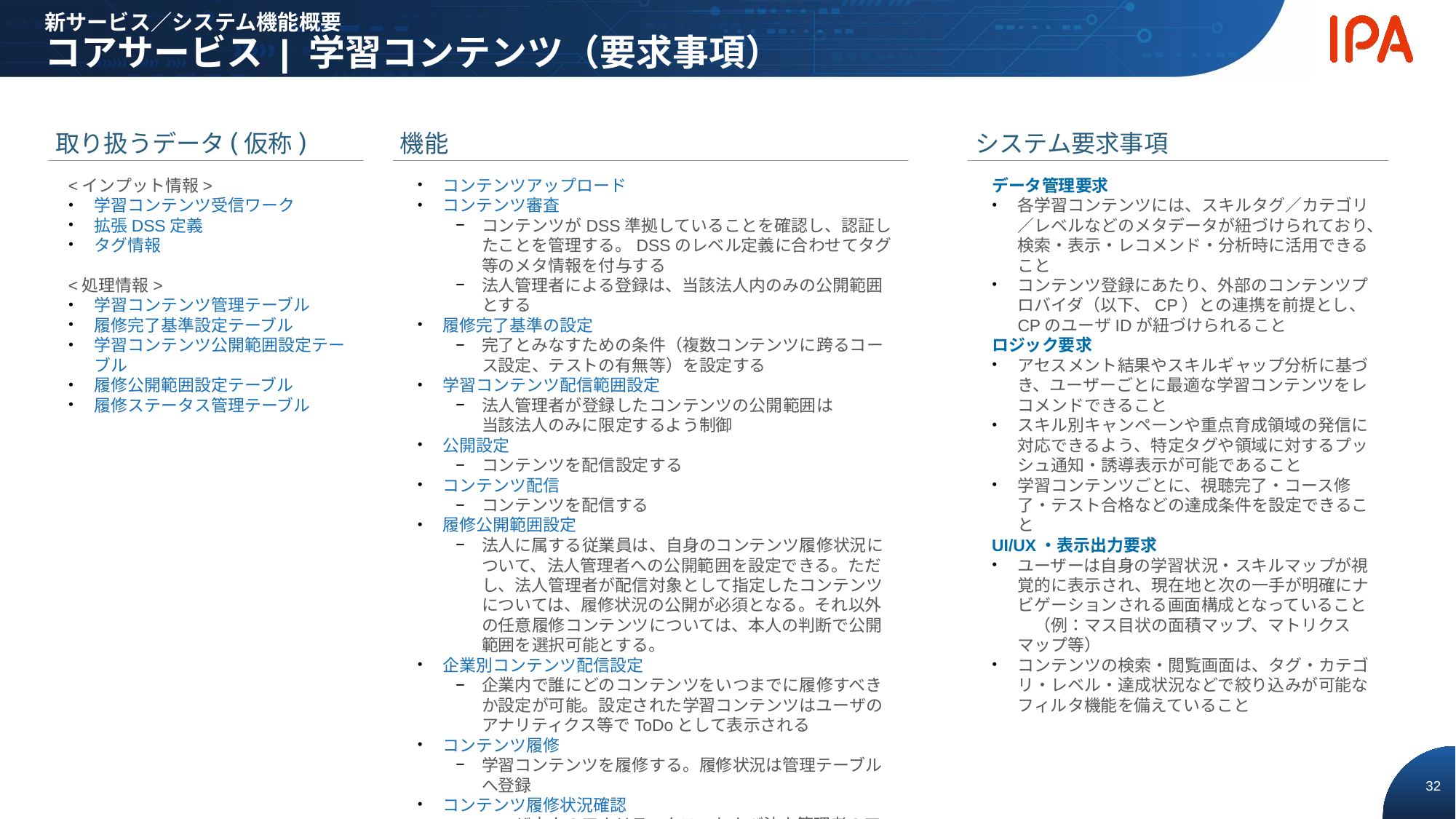

新サービス／システム機能概要
コアサービス | 学習コンテンツ（要求事項）
取り扱うデータ(仮称)
機能
システム要求事項
<インプット情報>
学習コンテンツ受信ワーク
拡張DSS定義
タグ情報

<処理情報>
学習コンテンツ管理テーブル
履修完了基準設定テーブル
学習コンテンツ公開範囲設定テーブル
履修公開範囲設定テーブル
履修ステータス管理テーブル
コンテンツアップロード
コンテンツ審査
コンテンツがDSS準拠していることを確認し、認証したことを管理する。DSSのレベル定義に合わせてタグ等のメタ情報を付与する
法人管理者による登録は、当該法人内のみの公開範囲とする
履修完了基準の設定
完了とみなすための条件（複数コンテンツに跨るコース設定、テストの有無等）を設定する
学習コンテンツ配信範囲設定
法人管理者が登録したコンテンツの公開範囲は
当該法人のみに限定するよう制御
公開設定
コンテンツを配信設定する
コンテンツ配信
コンテンツを配信する
履修公開範囲設定
法人に属する従業員は、自身のコンテンツ履修状況について、法人管理者への公開範囲を設定できる。ただし、法人管理者が配信対象として指定したコンテンツについては、履修状況の公開が必須となる。それ以外の任意履修コンテンツについては、本人の判断で公開範囲を選択可能とする。
企業別コンテンツ配信設定
企業内で誰にどのコンテンツをいつまでに履修すべきか設定が可能。設定された学習コンテンツはユーザのアナリティクス等でToDoとして表示される
コンテンツ履修
学習コンテンツを履修する。履修状況は管理テーブルへ登録
コンテンツ履修状況確認
ユーザ本人のアナリティクス、および法人管理者のアナリティクスから履修状況を確認する
履修条件達成判定
履修状況から履修条件が達成したか判定する
データ管理要求
各学習コンテンツには、スキルタグ／カテゴリ／レベルなどのメタデータが紐づけられており、検索・表示・レコメンド・分析時に活用できること
コンテンツ登録にあたり、外部のコンテンツプロバイダ（以下、CP）との連携を前提とし、CPのユーザIDが紐づけられること
ロジック要求
アセスメント結果やスキルギャップ分析に基づき、ユーザーごとに最適な学習コンテンツをレコメンドできること
スキル別キャンペーンや重点育成領域の発信に対応できるよう、特定タグや領域に対するプッシュ通知・誘導表示が可能であること
学習コンテンツごとに、視聴完了・コース修了・テスト合格などの達成条件を設定できること
UI/UX・表示出力要求
ユーザーは自身の学習状況・スキルマップが視覚的に表示され、現在地と次の一手が明確にナビゲーションされる画面構成となっていること　（例：マス目状の面積マップ、マトリクスマップ等）
コンテンツの検索・閲覧画面は、タグ・カテゴリ・レベル・達成状況などで絞り込みが可能なフィルタ機能を備えていること